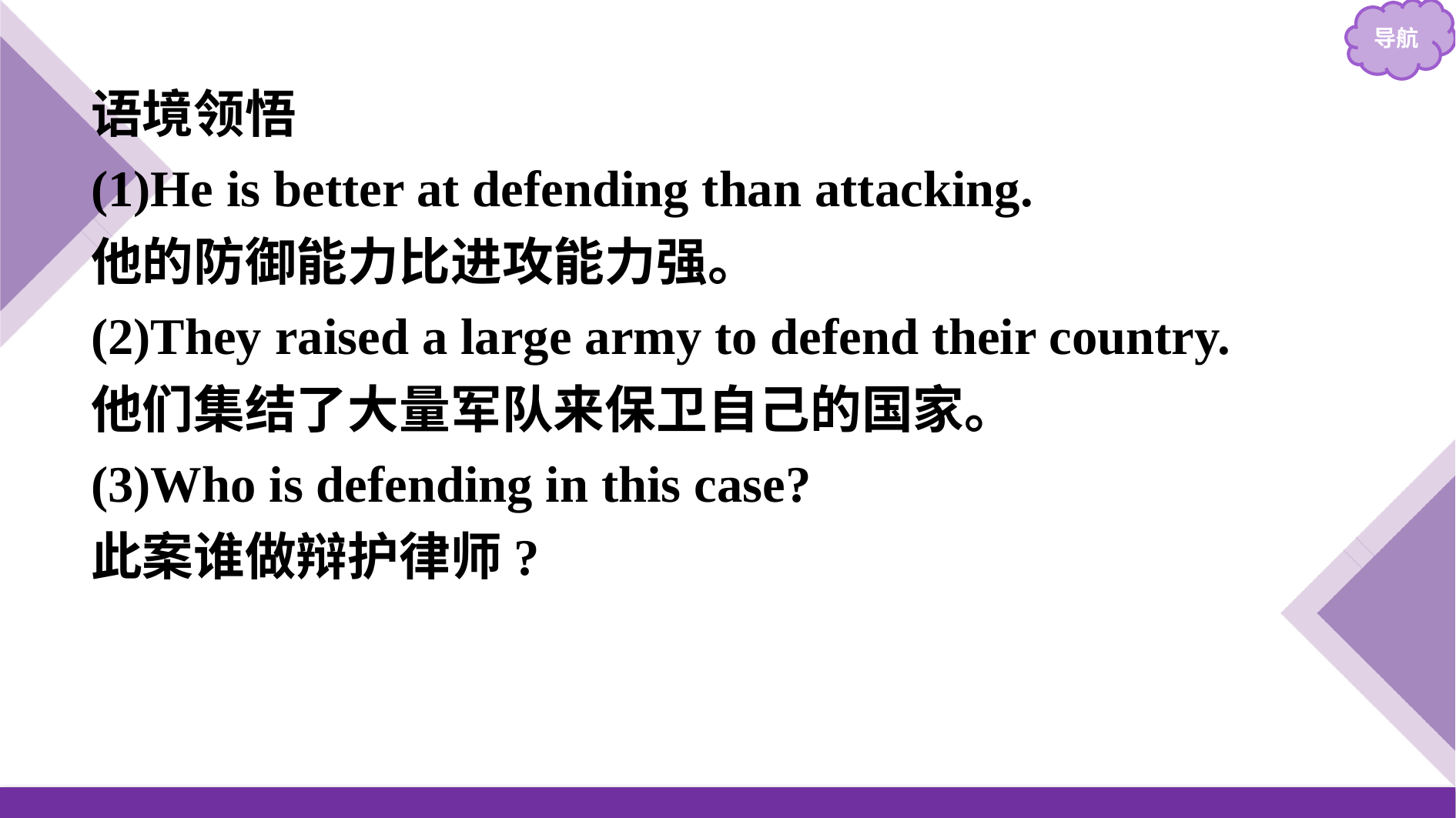

语境领悟
(1)He is better at defending than attacking.
他的防御能力比进攻能力强。
(2)They raised a large army to defend their country.
他们集结了大量军队来保卫自己的国家。
(3)Who is defending in this case?
此案谁做辩护律师?